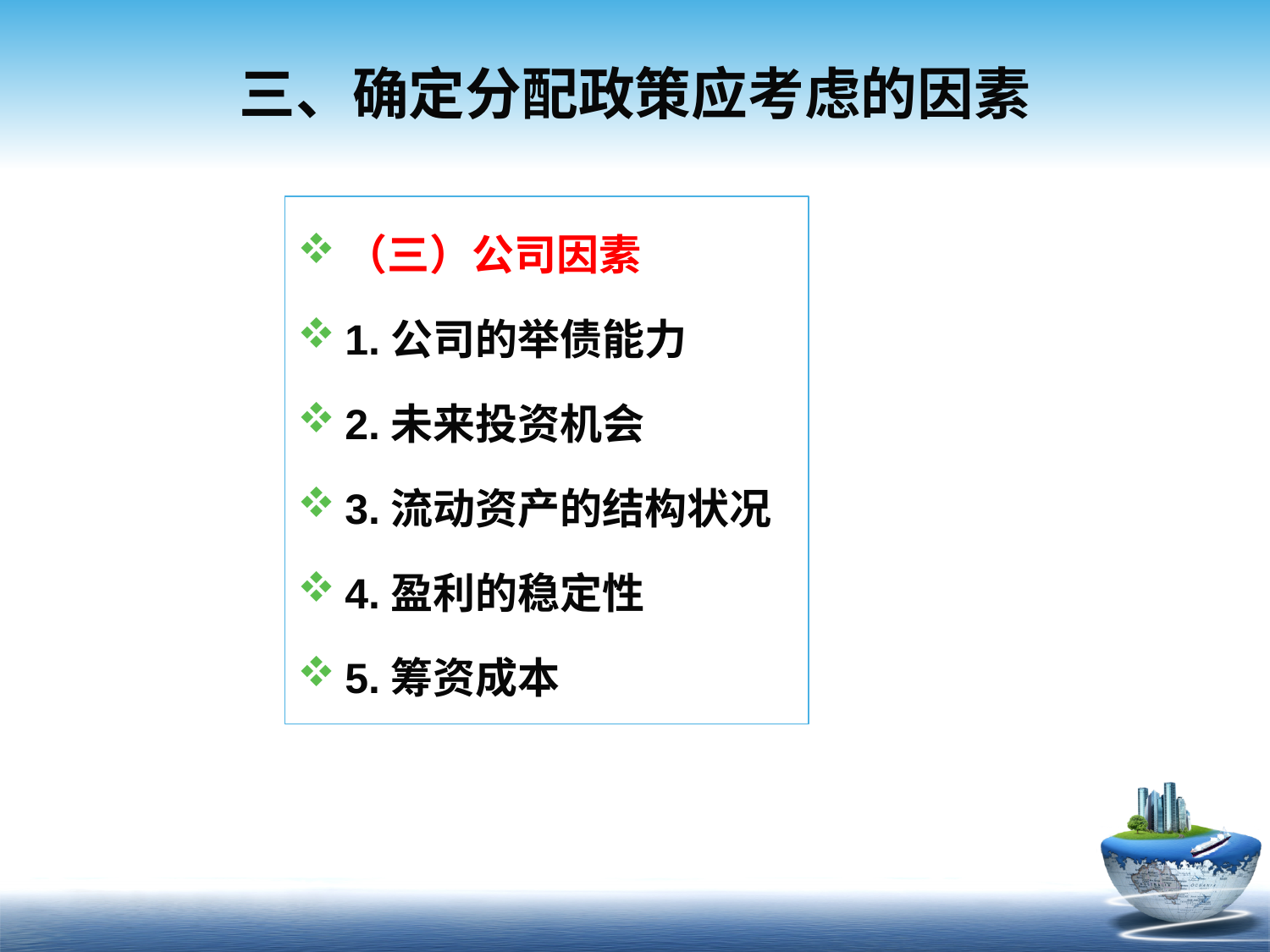

# 三、确定分配政策应考虑的因素
（三）公司因素
1.公司的举债能力
2.未来投资机会
3.流动资产的结构状况
4.盈利的稳定性
5.筹资成本